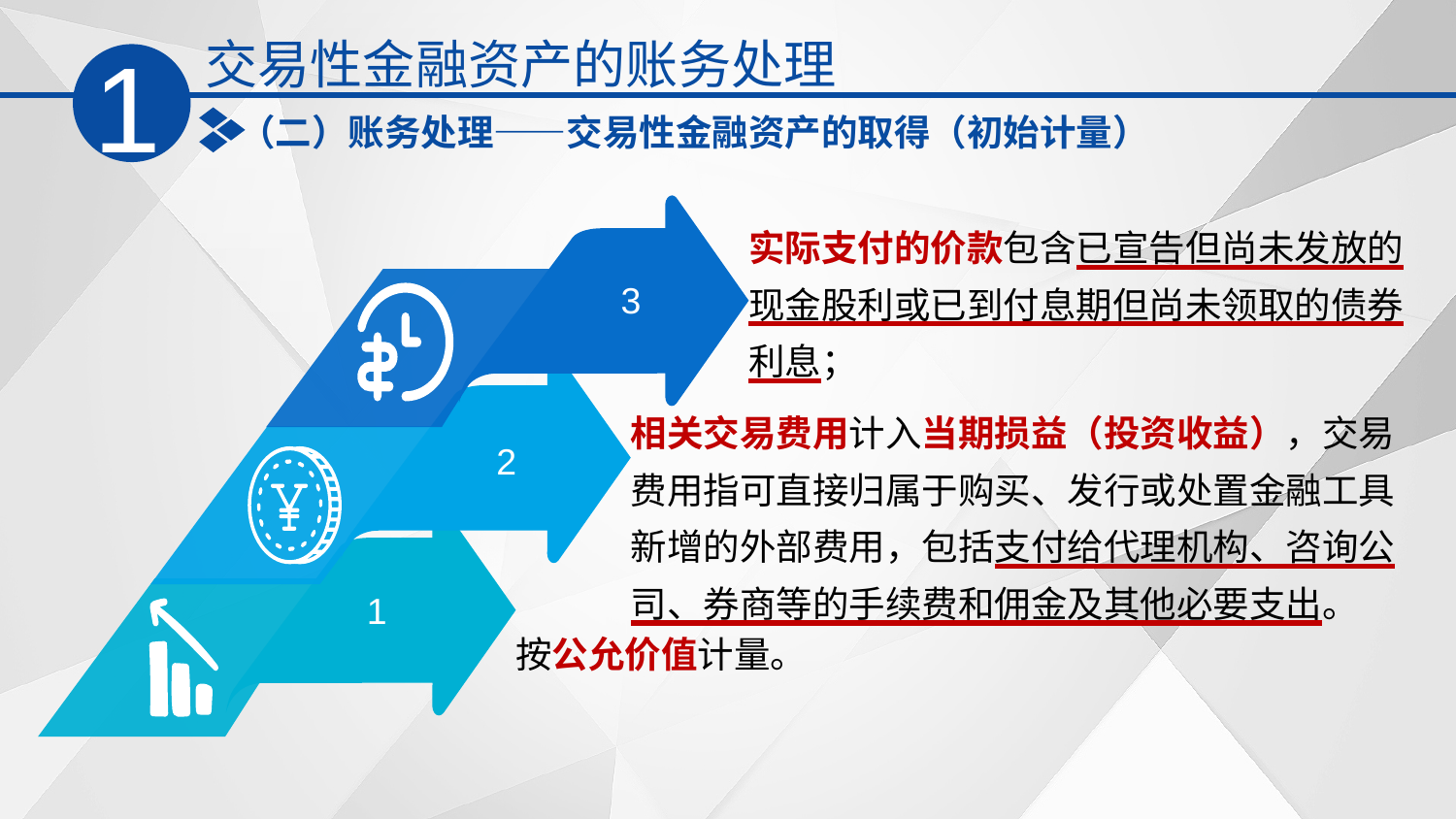

交易性金融资产的账务处理
1

（二）账务处理——交易性金融资产的取得（初始计量）

3

2

1
实际支付的价款包含已宣告但尚未发放的现金股利或已到付息期但尚未领取的债券利息；
相关交易费用计入当期损益（投资收益），交易费用指可直接归属于购买、发行或处置金融工具新增的外部费用，包括支付给代理机构、咨询公司、券商等的手续费和佣金及其他必要支出。
按公允价值计量。